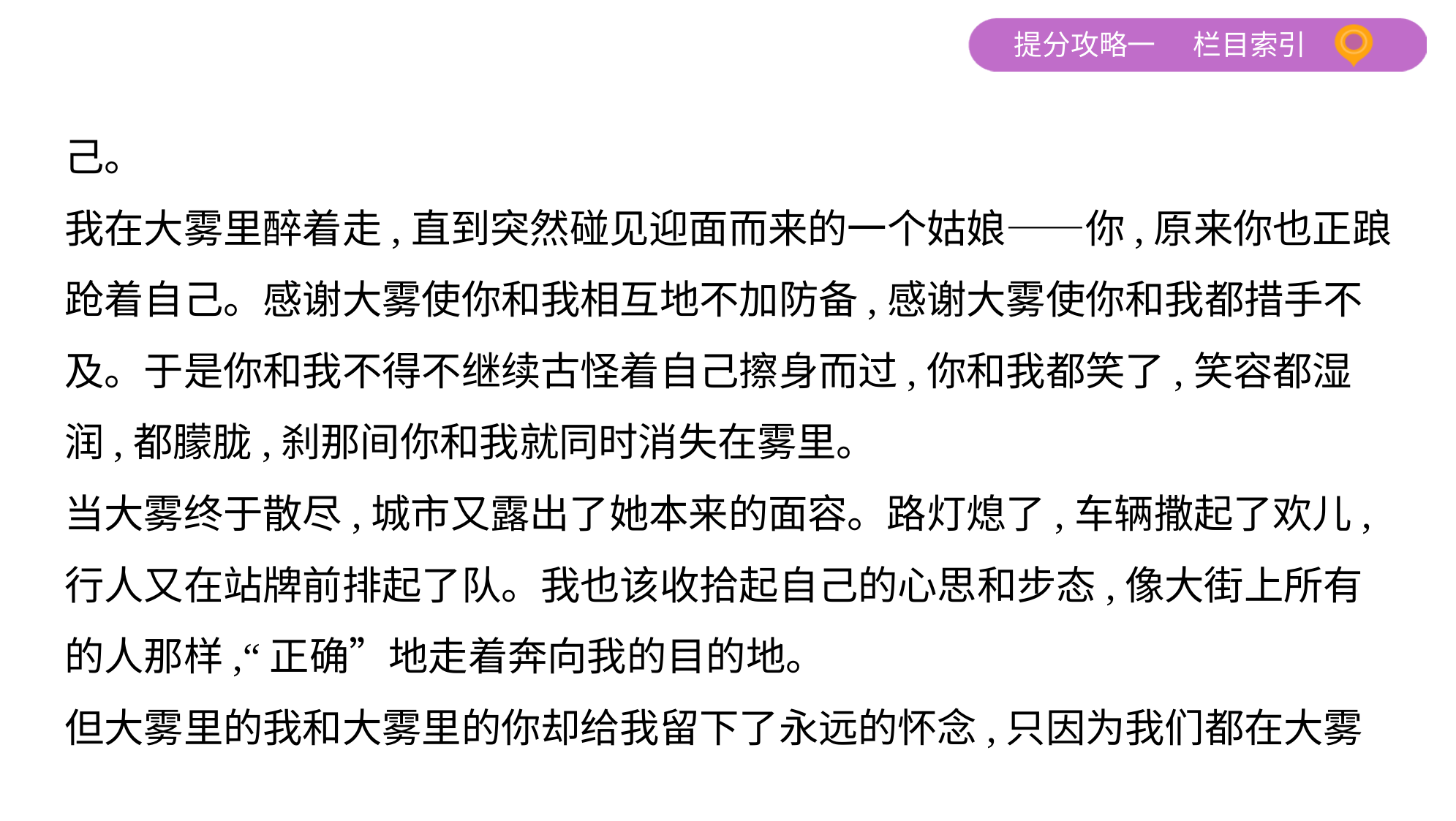

己。
我在大雾里醉着走,直到突然碰见迎面而来的一个姑娘——你,原来你也正踉
跄着自己。感谢大雾使你和我相互地不加防备,感谢大雾使你和我都措手不
及。于是你和我不得不继续古怪着自己擦身而过,你和我都笑了,笑容都湿
润,都朦胧,刹那间你和我就同时消失在雾里。
当大雾终于散尽,城市又露出了她本来的面容。路灯熄了,车辆撒起了欢儿,
行人又在站牌前排起了队。我也该收拾起自己的心思和步态,像大街上所有
的人那样,“正确”地走着奔向我的目的地。
但大雾里的我和大雾里的你却给我留下了永远的怀念,只因为我们都在大雾